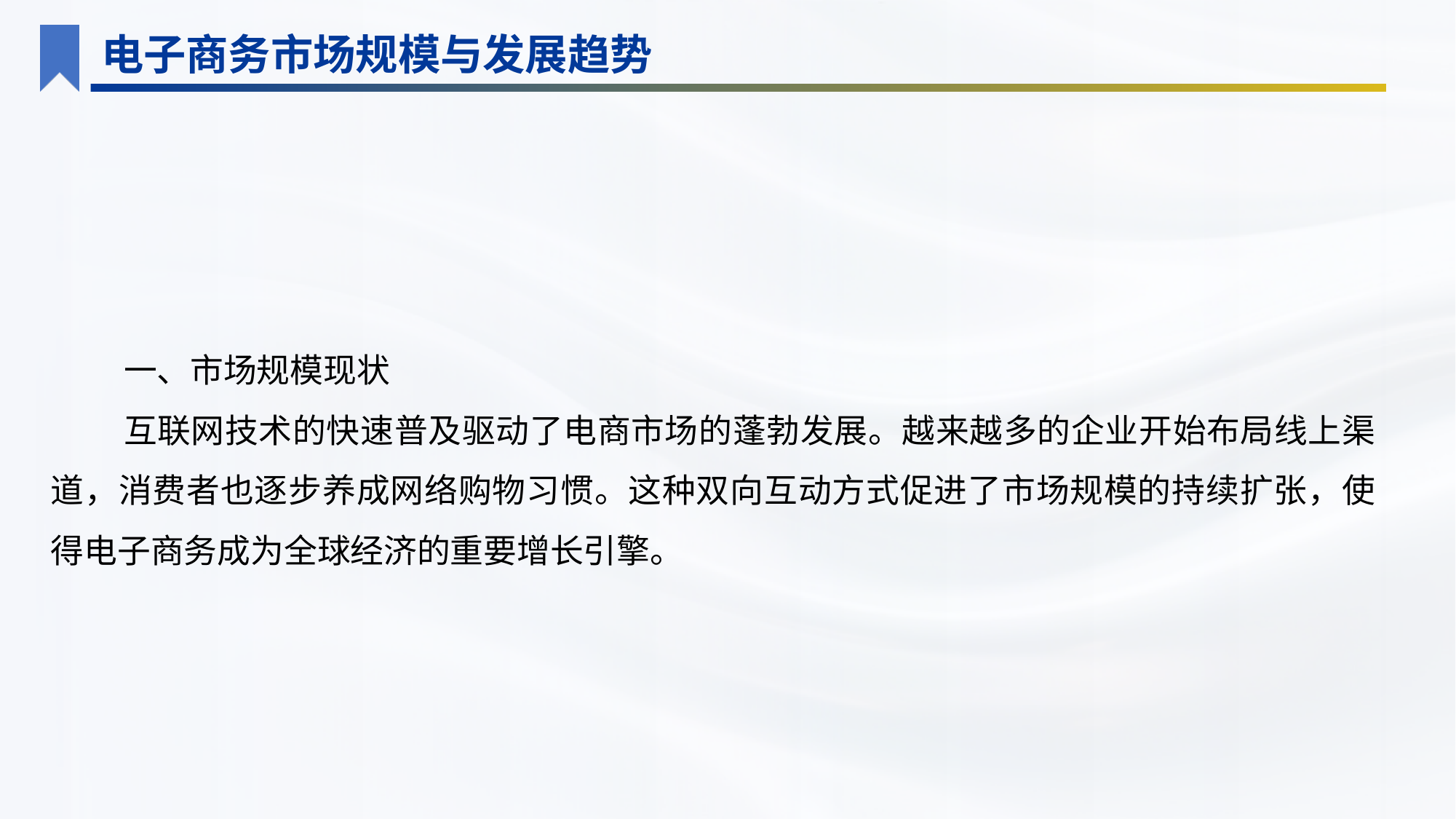

电子商务市场规模与发展趋势
一、市场规模现状
互联网技术的快速普及驱动了电商市场的蓬勃发展。越来越多的企业开始布局线上渠道，消费者也逐步养成网络购物习惯。这种双向互动方式促进了市场规模的持续扩张，使得电子商务成为全球经济的重要增长引擎。